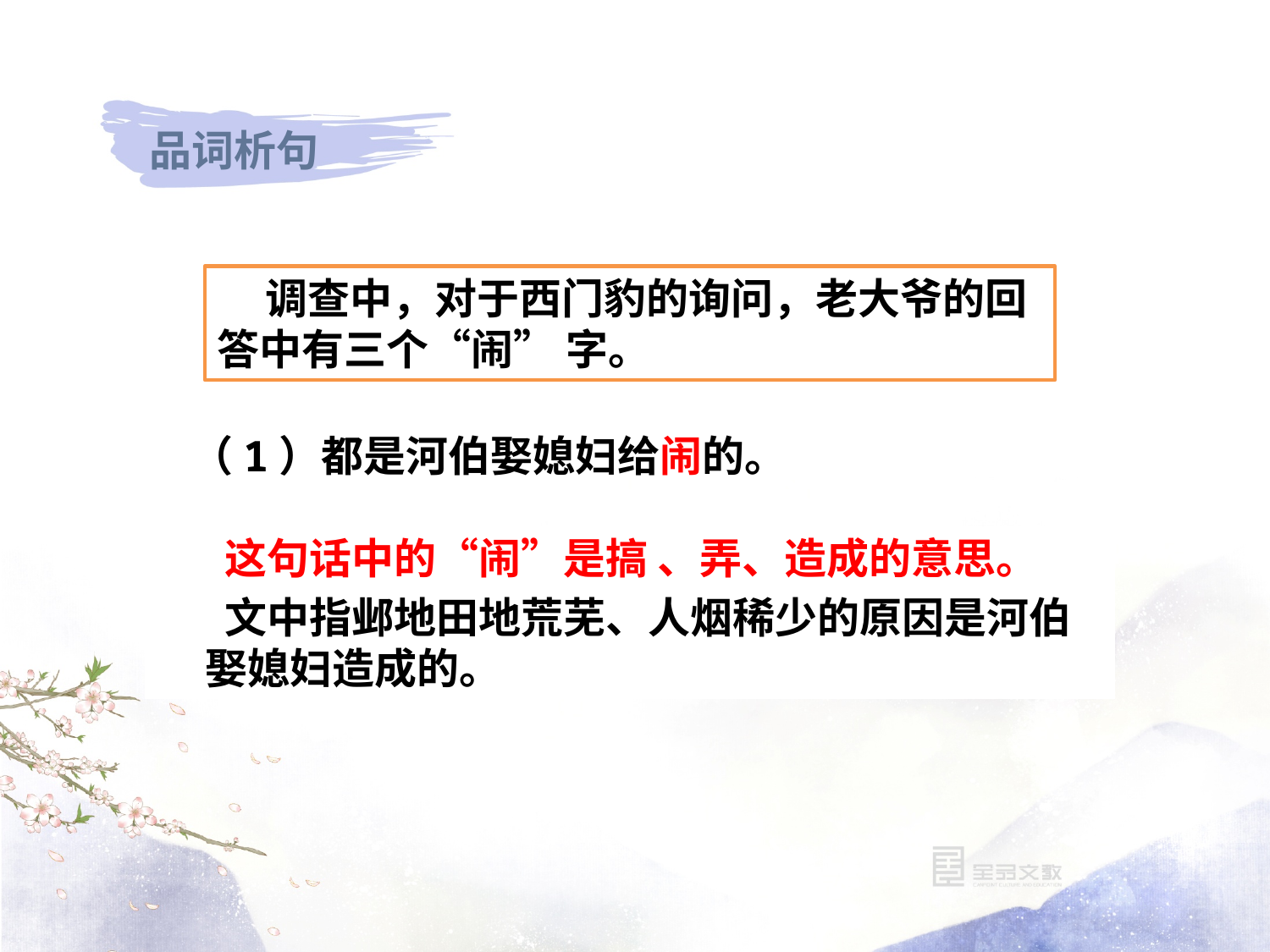

调查中，对于西门豹的询问，老大爷的回答中有三个“闹” 字。
（1）都是河伯娶媳妇给闹的。
      这句话中的“闹”是搞 、弄、造成的意思。
      文中指邺地田地荒芜、人烟稀少的原因是河伯娶媳妇造成的。